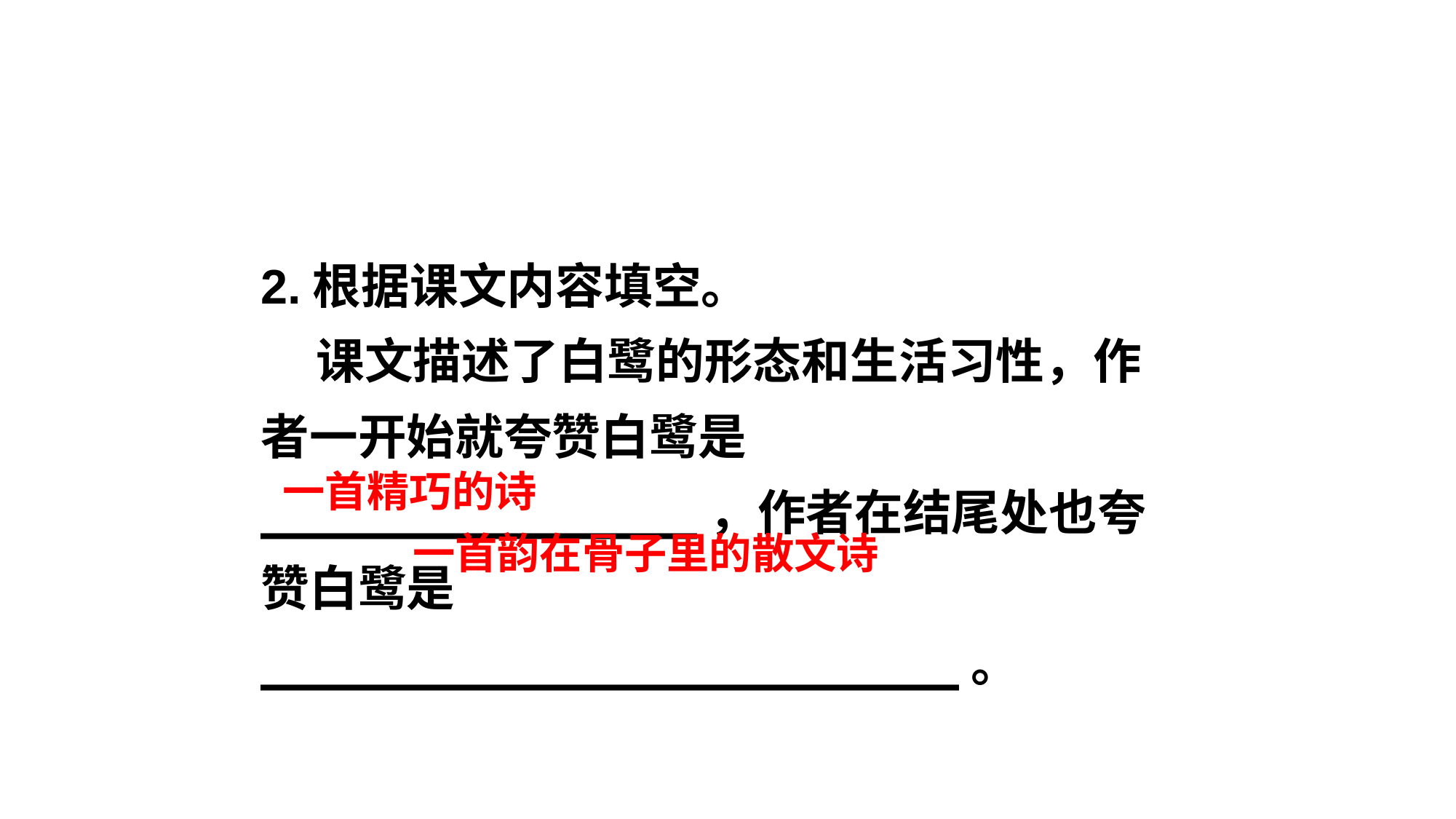

2.根据课文内容填空。
    课文描述了白鹭的形态和生活习性，作者一开始就夸赞白鹭是_______________，作者在结尾处也夸赞白鹭是________________________。
一首精巧的诗
一首韵在骨子里的散文诗